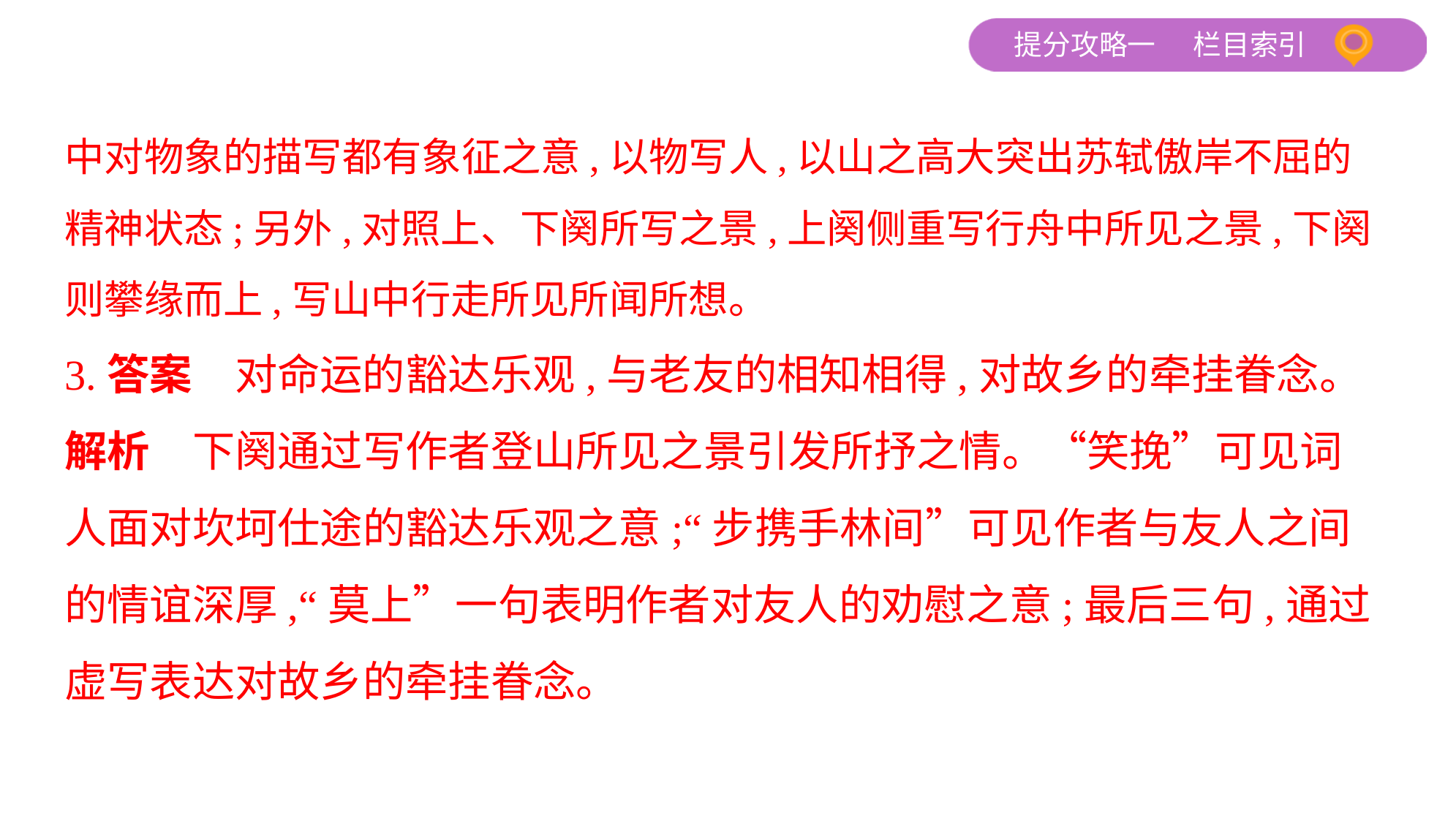

中对物象的描写都有象征之意,以物写人,以山之高大突出苏轼傲岸不屈的精神状态;另外,对照上、下阕所写之景,上阕侧重写行舟中所见之景,下阕则攀缘而上,写山中行走所见所闻所想。
3.答案　对命运的豁达乐观,与老友的相知相得,对故乡的牵挂眷念。
解析　下阕通过写作者登山所见之景引发所抒之情。“笑挽”可见词人面对坎坷仕途的豁达乐观之意;“步携手林间”可见作者与友人之间的情谊深厚,“莫上”一句表明作者对友人的劝慰之意;最后三句,通过虚写表达对故乡的牵挂眷念。